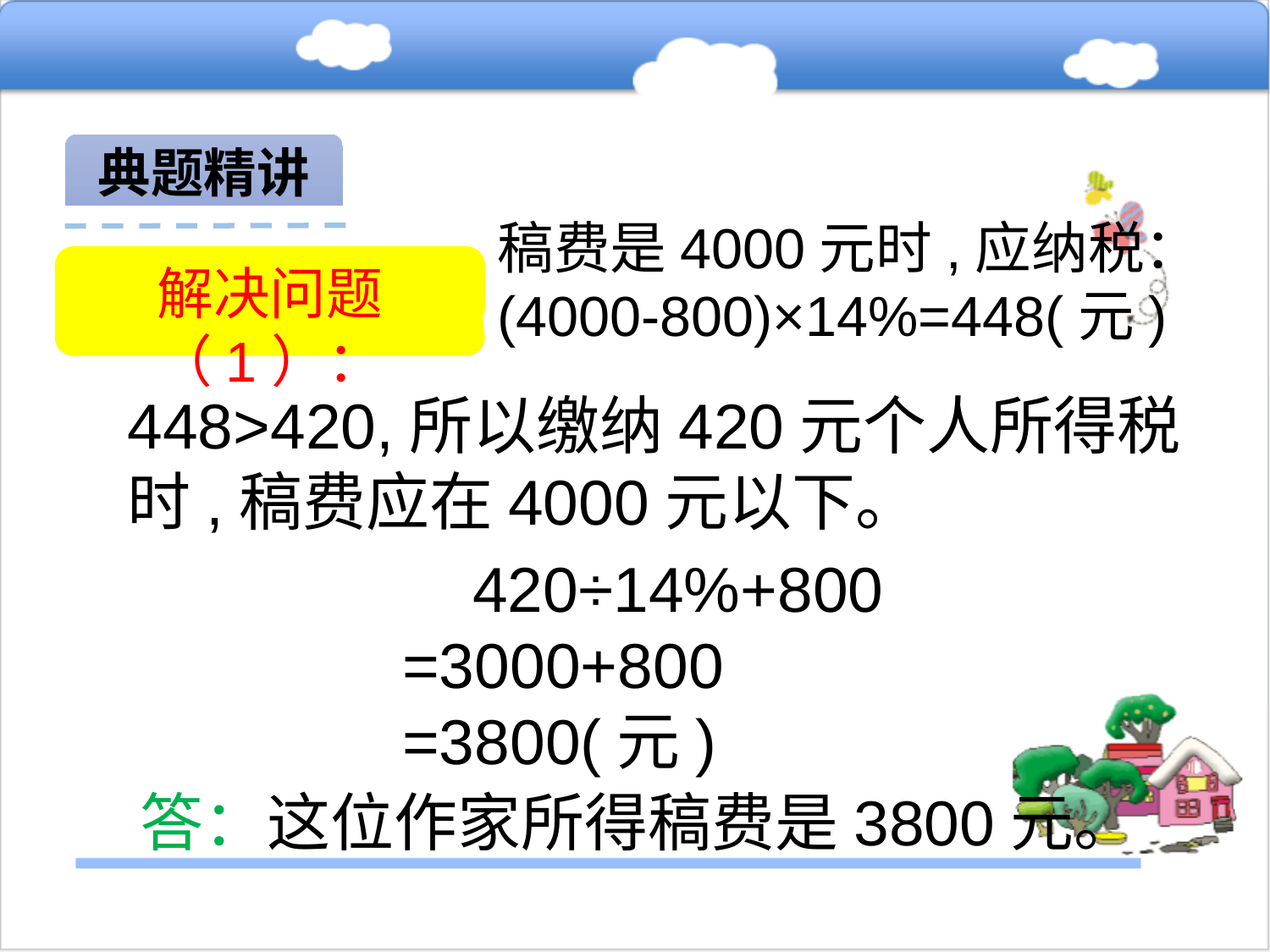

典题精讲
稿费是4000元时,应纳税：
(4000-800)×14%=448(元)
解决问题（1）：

448>420,所以缴纳420元个人所得税时,稿费应在4000元以下。
    420÷14%+800
=3000+800
=3800(元)
答：这位作家所得稿费是3800元。